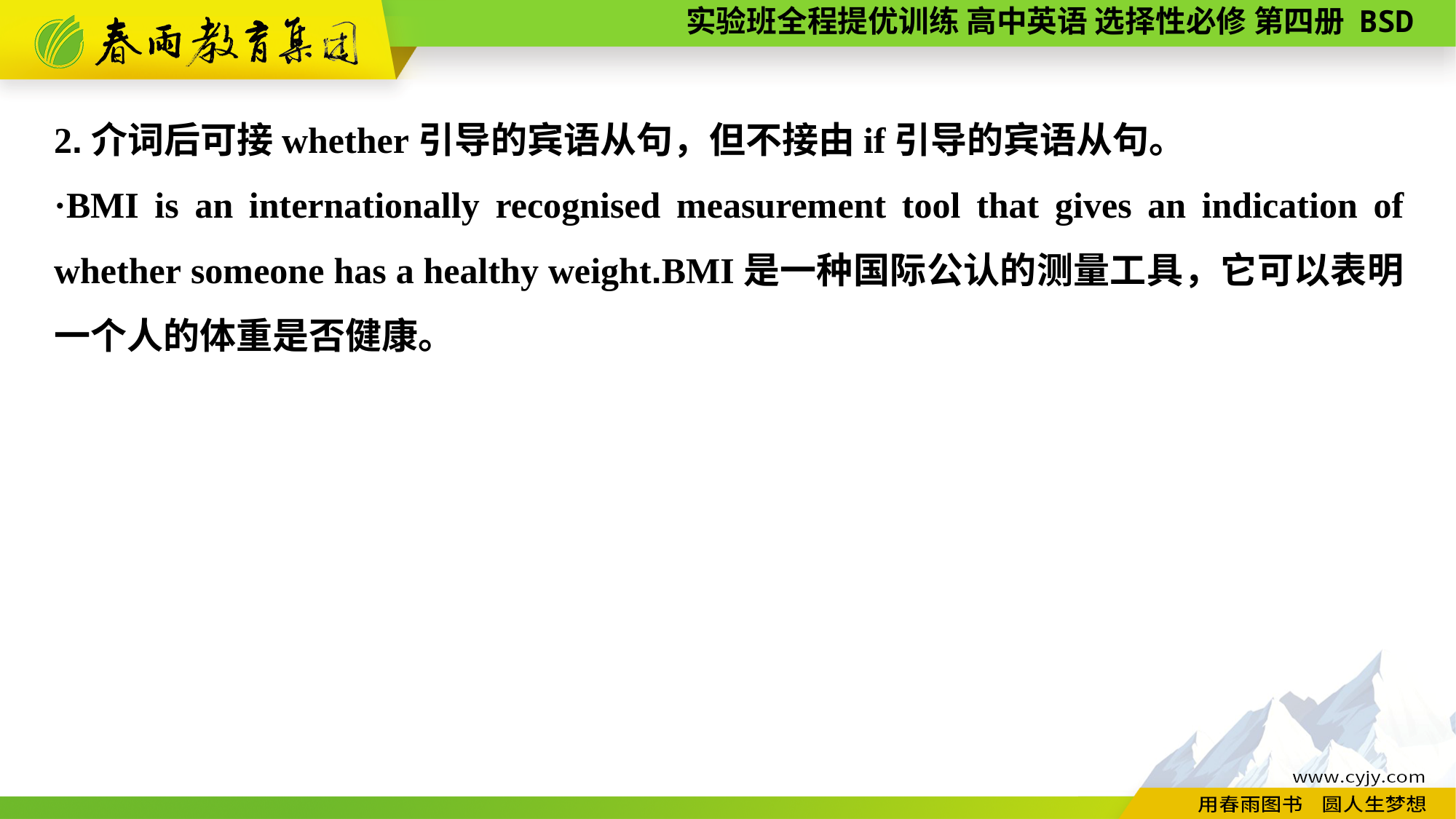

2.介词后可接whether引导的宾语从句，但不接由if引导的宾语从句。
·BMI is an internationally recognised measurement tool that gives an indication of whether someone has a healthy weight.BMI是一种国际公认的测量工具，它可以表明一个人的体重是否健康。